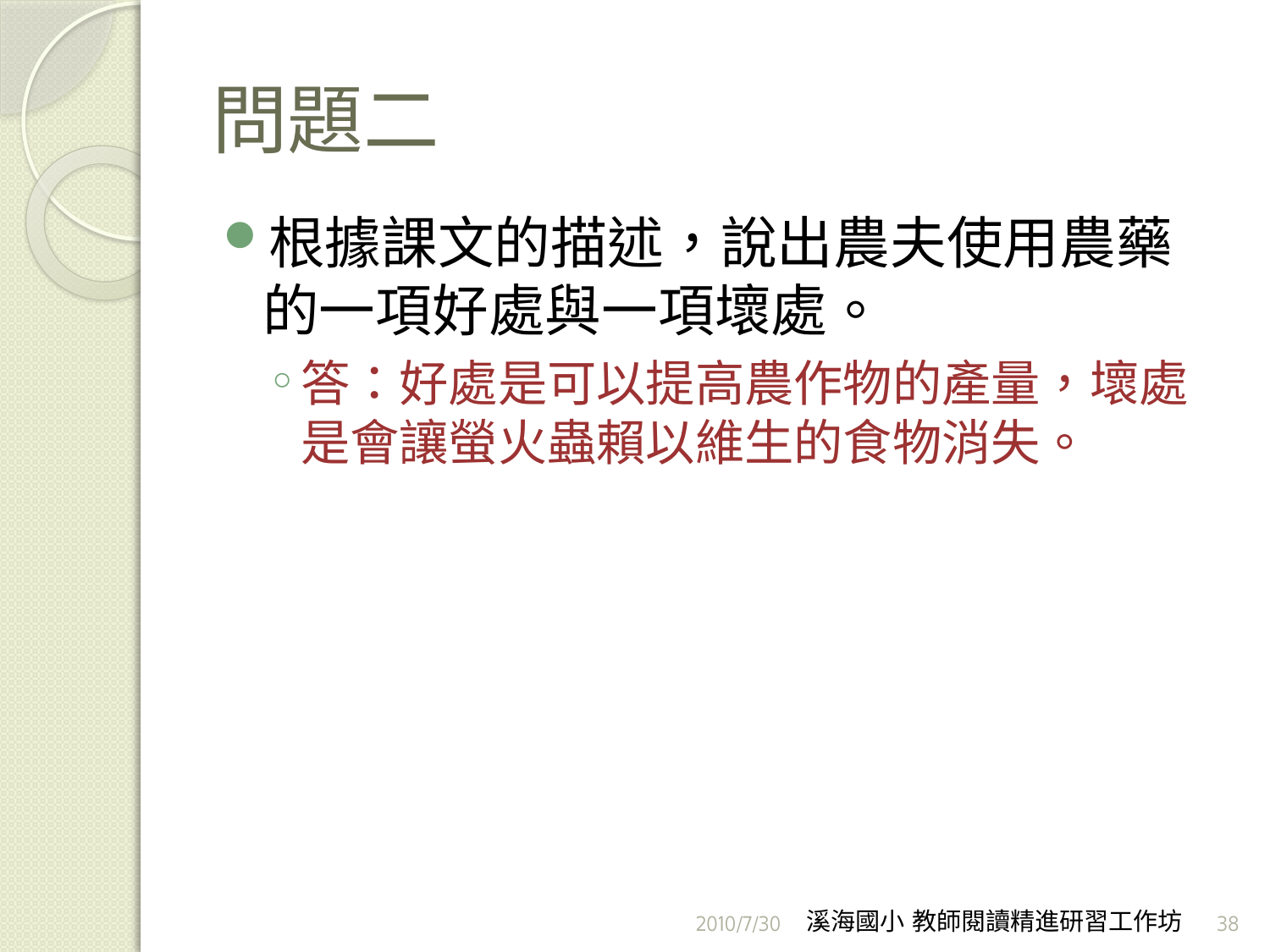

# 問題二
根據課文的描述，說出農夫使用農藥的一項好處與一項壞處。
答：好處是可以提高農作物的產量，壞處是會讓螢火蟲賴以維生的食物消失。

2010/7/30
溪海國小 教師閱讀精進研習工作坊
38